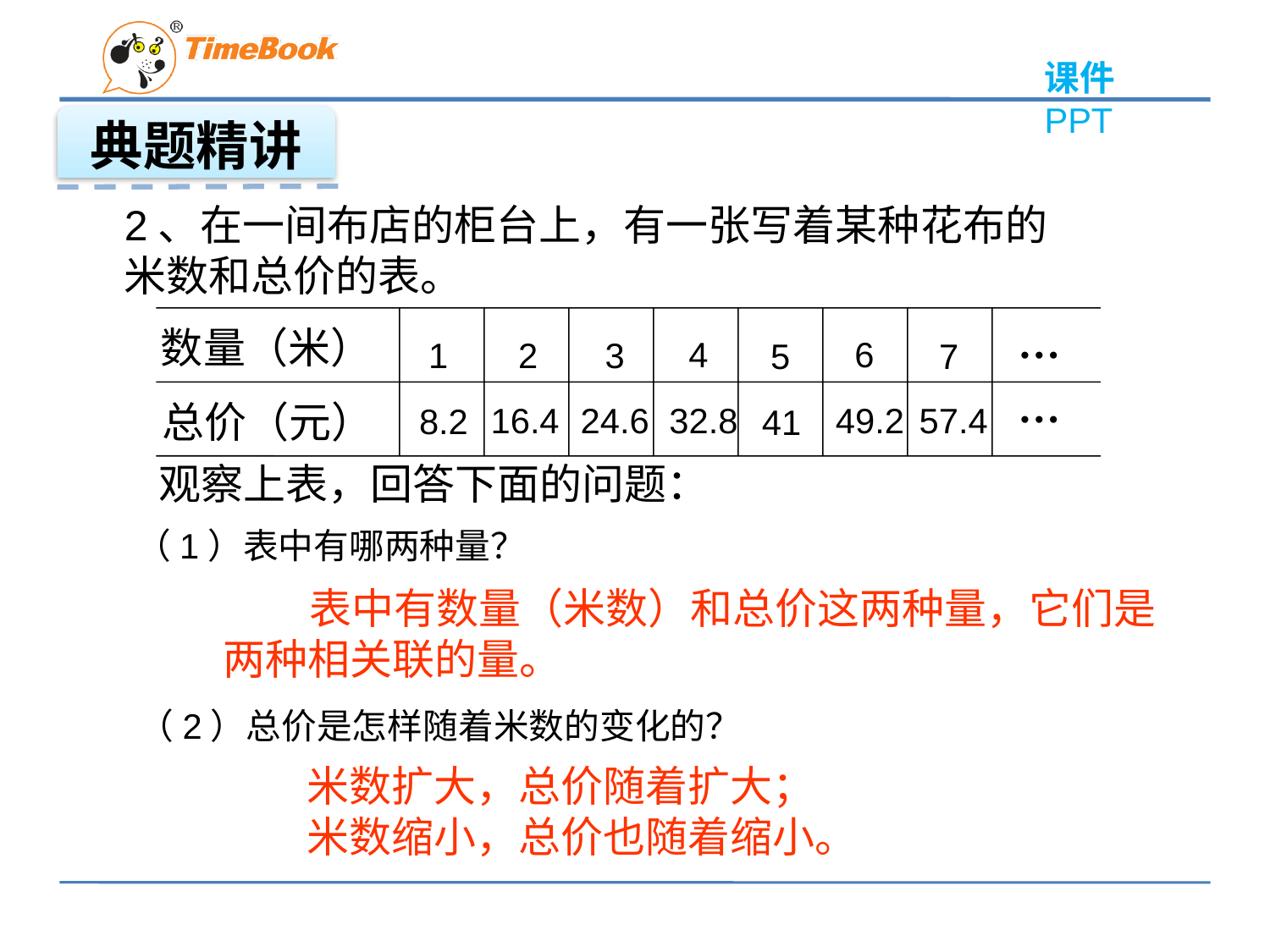

典题精讲
2、在一间布店的柜台上，有一张写着某种花布的
米数和总价的表。

…
数量（米）
4
6
1
2
3
5
7
…

总价（元）
16.4
24.6
32.8
49.2
57.4
8.2
41

观察上表，回答下面的问题：
（1）表中有哪两种量？
        表中有数量（米数）和总价这两种量，它们是
两种相关联的量。
（2）总价是怎样随着米数的变化的？
米数扩大，总价随着扩大；
米数缩小，总价也随着缩小。